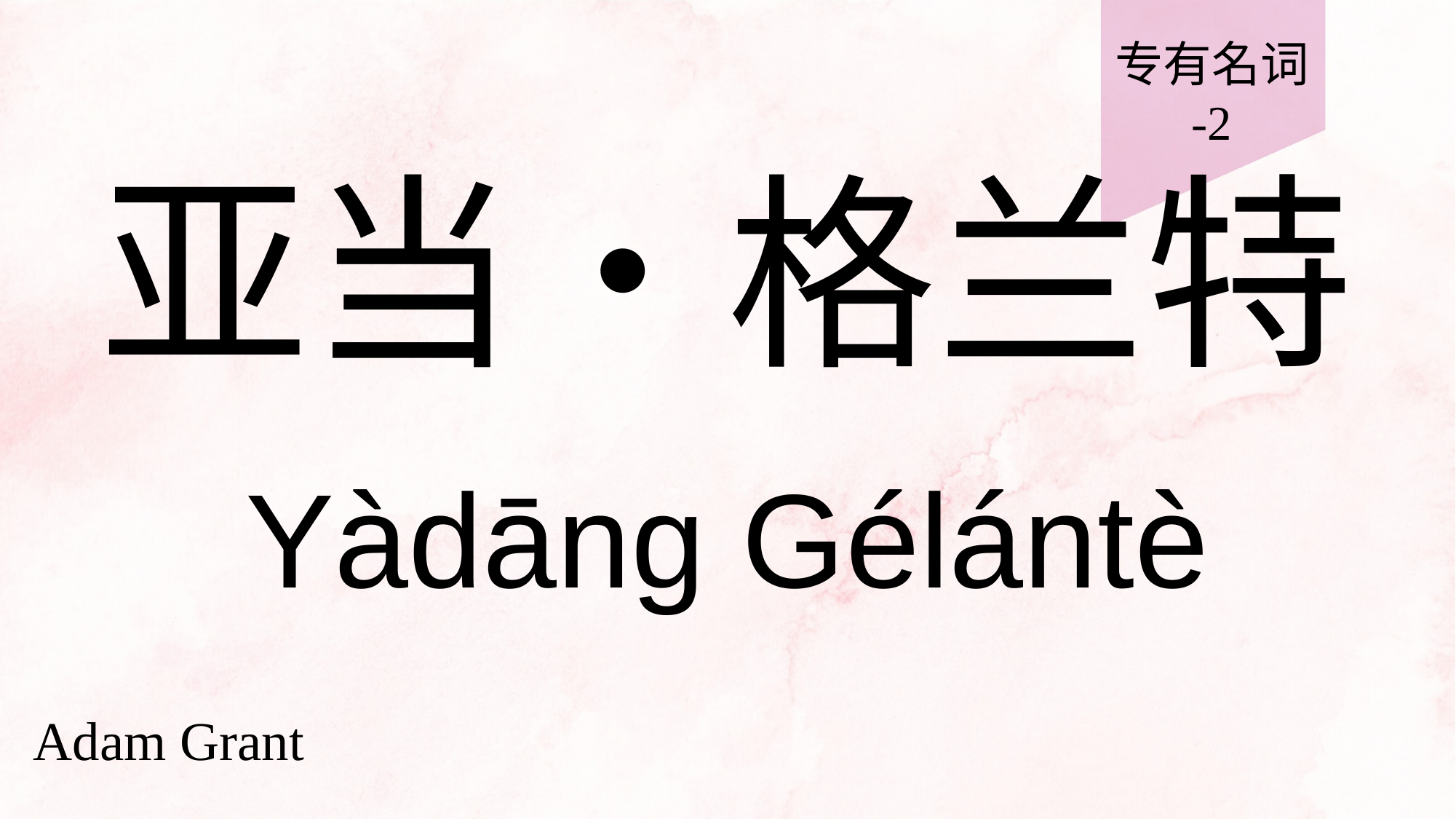

专有名词
-2
# 亚当‧格兰特
Yàdāng Gélántè
Adam Grant